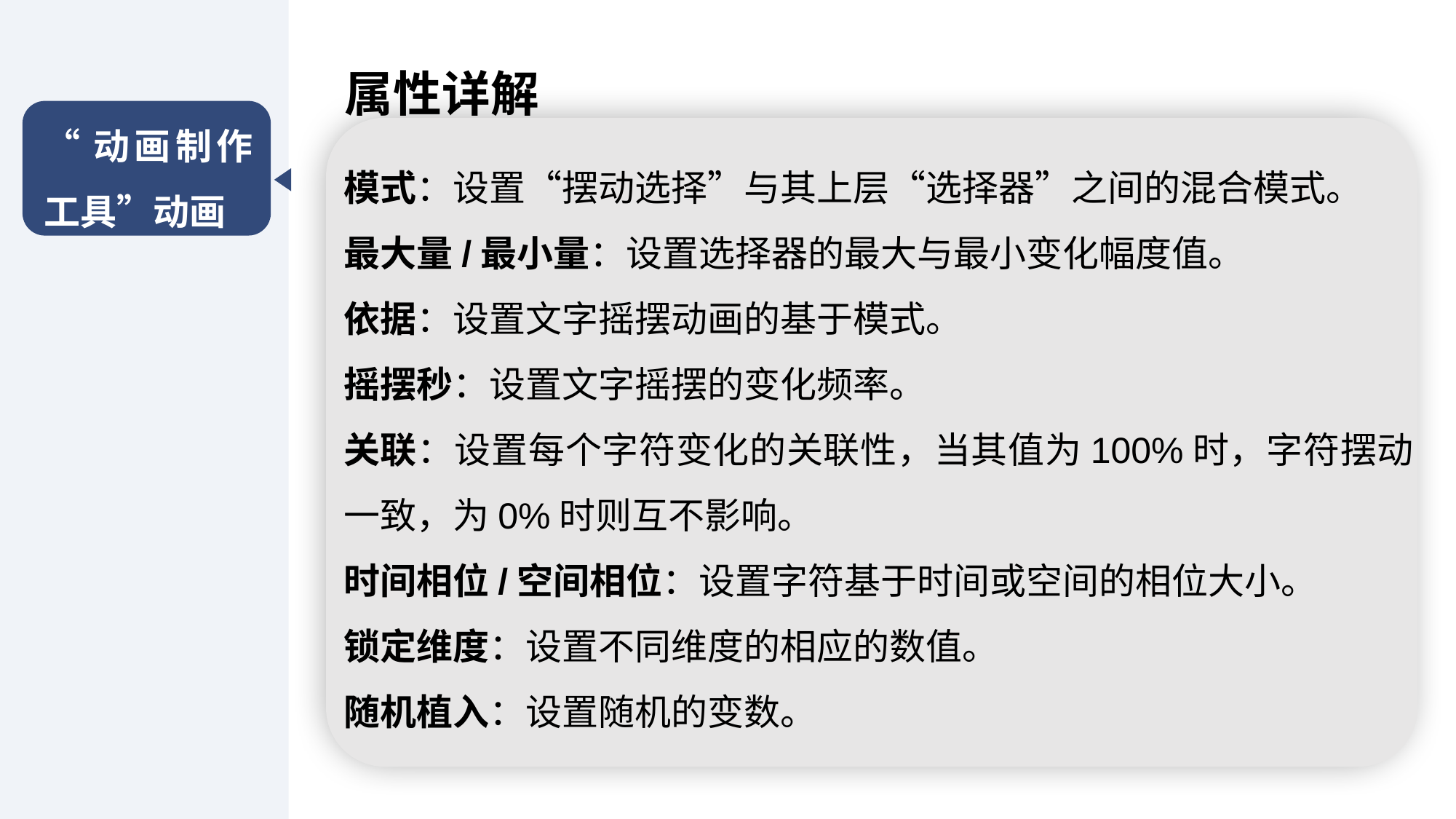

属性详解
“动画制作工具”动画

模式：设置“摆动选择”与其上层“选择器”之间的混合模式。
最大量/最小量：设置选择器的最大与最小变化幅度值。
依据：设置文字摇摆动画的基于模式。
摇摆秒：设置文字摇摆的变化频率。
关联：设置每个字符变化的关联性，当其值为100%时，字符摆动一致，为0%时则互不影响。
时间相位/空间相位：设置字符基于时间或空间的相位大小。
锁定维度：设置不同维度的相应的数值。
随机植入：设置随机的变数。